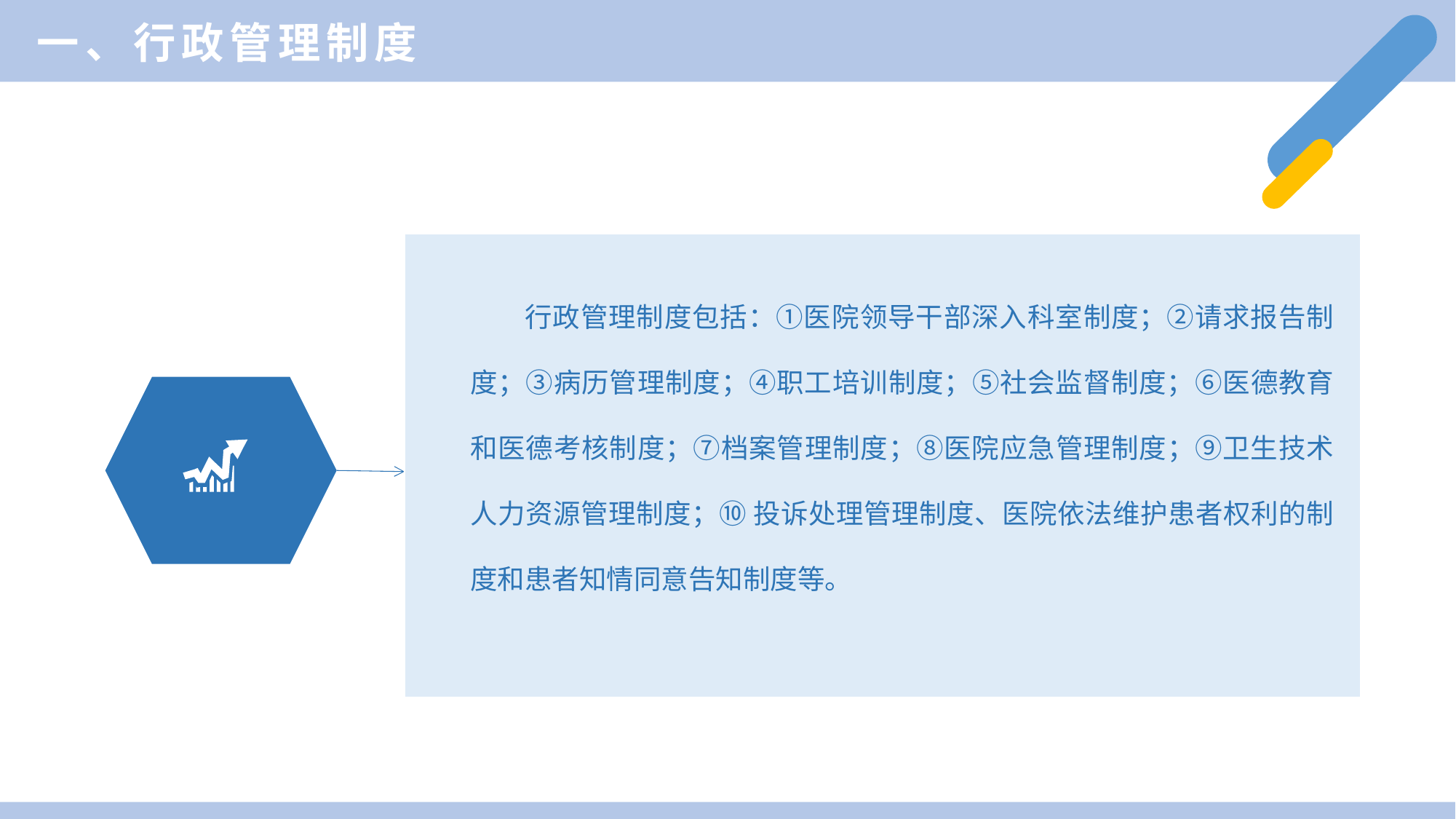

一、行政管理制度

行政管理制度包括：①医院领导干部深入科室制度；②请求报告制度；③病历管理制度；④职工培训制度；⑤社会监督制度；⑥医德教育和医德考核制度；⑦档案管理制度；⑧医院应急管理制度；⑨卫生技术人力资源管理制度；⑩ 投诉处理管理制度、医院依法维护患者权利的制度和患者知情同意告知制度等。